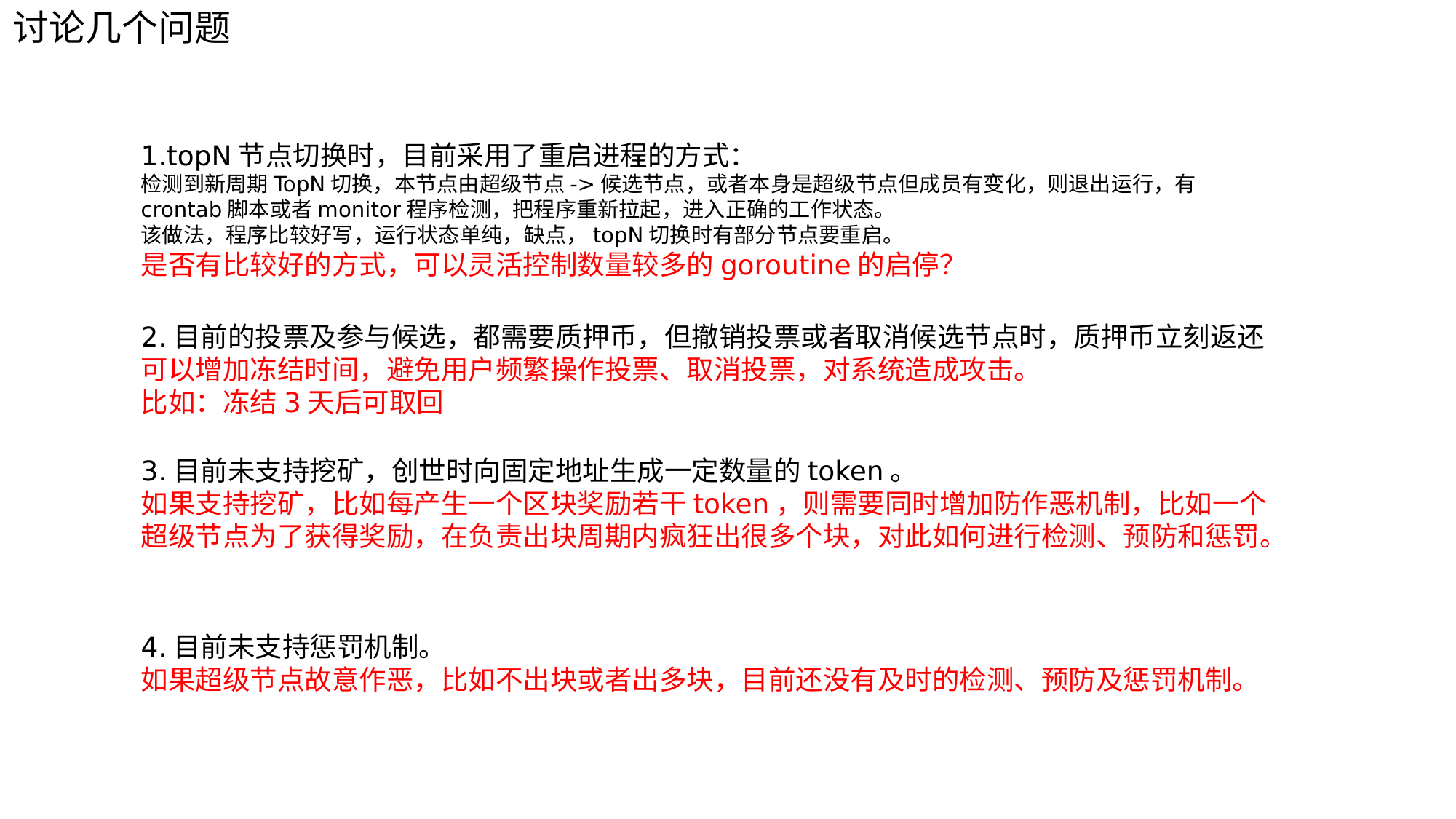

讨论几个问题
1.topN节点切换时，目前采用了重启进程的方式：
检测到新周期TopN切换，本节点由超级节点->候选节点，或者本身是超级节点但成员有变化，则退出运行，有crontab脚本或者monitor程序检测，把程序重新拉起，进入正确的工作状态。
该做法，程序比较好写，运行状态单纯，缺点，topN切换时有部分节点要重启。
是否有比较好的方式，可以灵活控制数量较多的goroutine的启停？
2.目前的投票及参与候选，都需要质押币，但撤销投票或者取消候选节点时，质押币立刻返还
可以增加冻结时间，避免用户频繁操作投票、取消投票，对系统造成攻击。
比如：冻结3天后可取回
3.目前未支持挖矿，创世时向固定地址生成一定数量的token。
如果支持挖矿，比如每产生一个区块奖励若干token，则需要同时增加防作恶机制，比如一个超级节点为了获得奖励，在负责出块周期内疯狂出很多个块，对此如何进行检测、预防和惩罚。
4.目前未支持惩罚机制。
如果超级节点故意作恶，比如不出块或者出多块，目前还没有及时的检测、预防及惩罚机制。